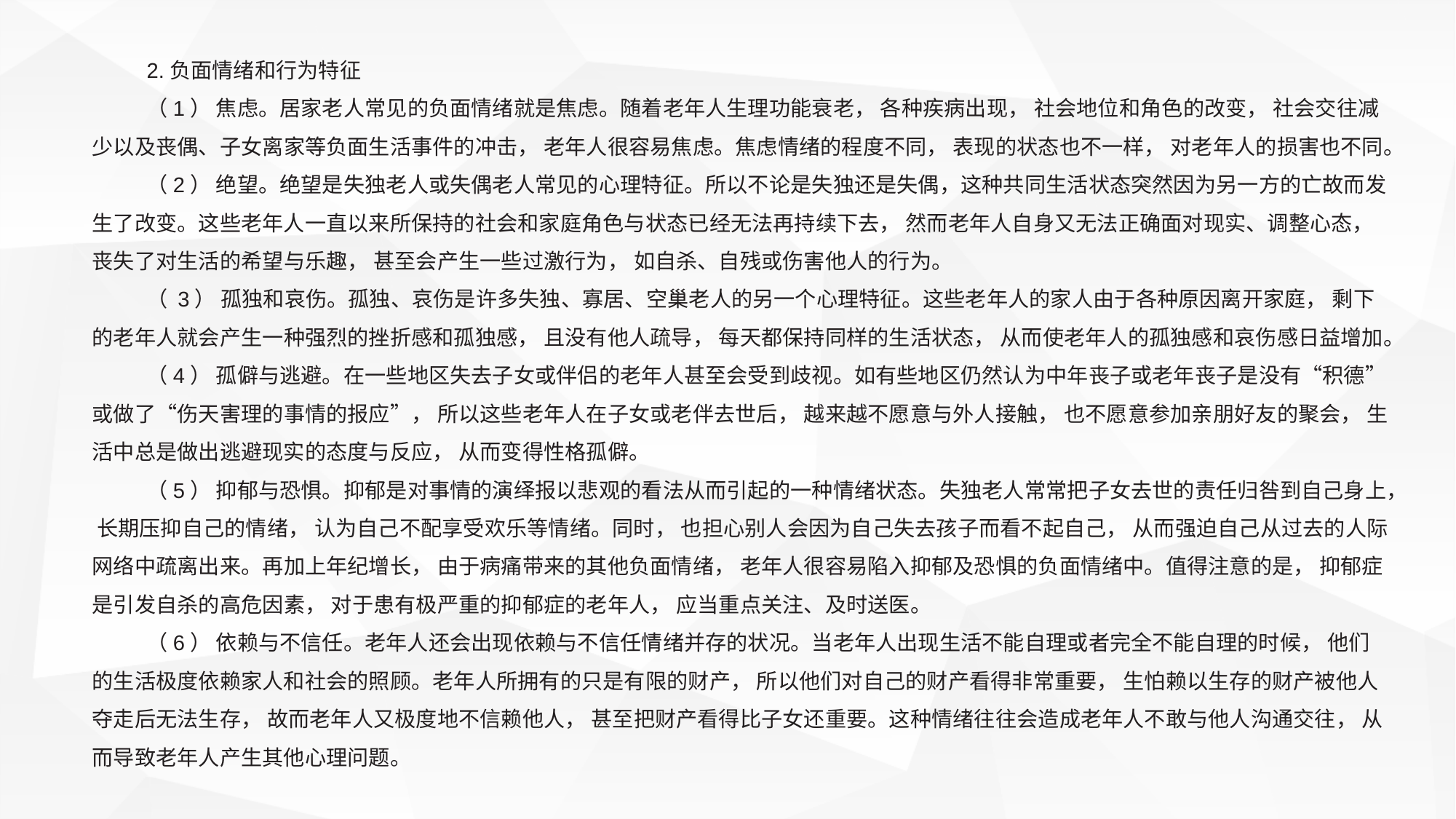

2.负面情绪和行为特征
（1） 焦虑。居家老人常见的负面情绪就是焦虑。随着老年人生理功能衰老， 各种疾病出现， 社会地位和角色的改变， 社会交往减少以及丧偶、子女离家等负面生活事件的冲击， 老年人很容易焦虑。焦虑情绪的程度不同， 表现的状态也不一样， 对老年人的损害也不同。
（2） 绝望。绝望是失独老人或失偶老人常见的心理特征。所以不论是失独还是失偶，这种共同生活状态突然因为另一方的亡故而发生了改变。这些老年人一直以来所保持的社会和家庭角色与状态已经无法再持续下去， 然而老年人自身又无法正确面对现实、调整心态， 丧失了对生活的希望与乐趣， 甚至会产生一些过激行为， 如自杀、自残或伤害他人的行为。
（ 3） 孤独和哀伤。孤独、哀伤是许多失独、寡居、空巢老人的另一个心理特征。这些老年人的家人由于各种原因离开家庭， 剩下的老年人就会产生一种强烈的挫折感和孤独感， 且没有他人疏导， 每天都保持同样的生活状态， 从而使老年人的孤独感和哀伤感日益增加。
（4） 孤僻与逃避。在一些地区失去子女或伴侣的老年人甚至会受到歧视。如有些地区仍然认为中年丧子或老年丧子是没有“积德” 或做了“伤天害理的事情的报应”， 所以这些老年人在子女或老伴去世后， 越来越不愿意与外人接触， 也不愿意参加亲朋好友的聚会， 生活中总是做出逃避现实的态度与反应， 从而变得性格孤僻。
（5） 抑郁与恐惧。抑郁是对事情的演绎报以悲观的看法从而引起的一种情绪状态。失独老人常常把子女去世的责任归咎到自己身上， 长期压抑自己的情绪， 认为自己不配享受欢乐等情绪。同时， 也担心别人会因为自己失去孩子而看不起自己， 从而强迫自己从过去的人际网络中疏离出来。再加上年纪增长， 由于病痛带来的其他负面情绪， 老年人很容易陷入抑郁及恐惧的负面情绪中。值得注意的是， 抑郁症是引发自杀的高危因素， 对于患有极严重的抑郁症的老年人， 应当重点关注、及时送医。
（6） 依赖与不信任。老年人还会出现依赖与不信任情绪并存的状况。当老年人出现生活不能自理或者完全不能自理的时候， 他们的生活极度依赖家人和社会的照顾。老年人所拥有的只是有限的财产， 所以他们对自己的财产看得非常重要， 生怕赖以生存的财产被他人夺走后无法生存， 故而老年人又极度地不信赖他人， 甚至把财产看得比子女还重要。这种情绪往往会造成老年人不敢与他人沟通交往， 从而导致老年人产生其他心理问题。